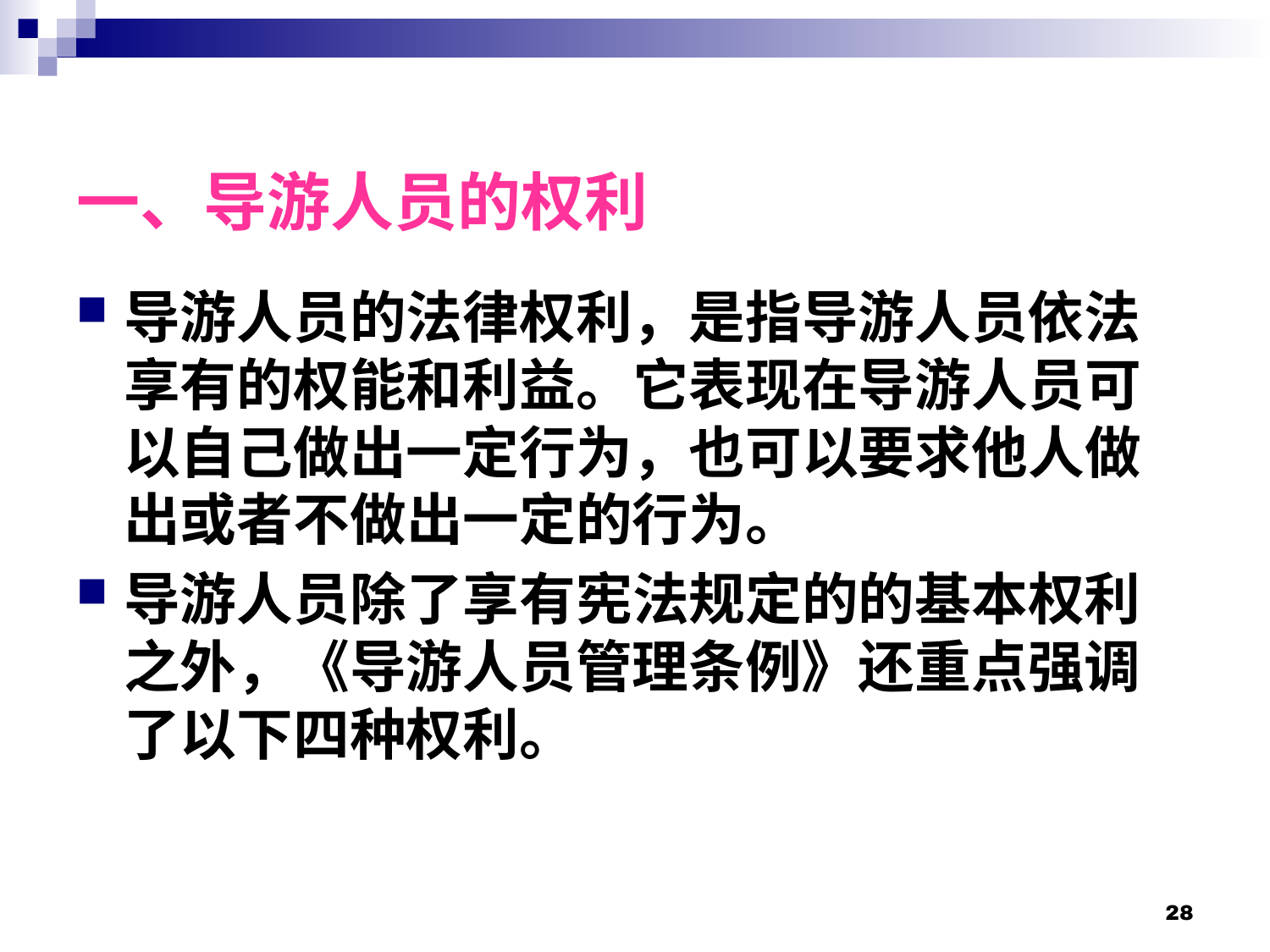

# 一、导游人员的权利
导游人员的法律权利，是指导游人员依法享有的权能和利益。它表现在导游人员可以自己做出一定行为，也可以要求他人做出或者不做出一定的行为。
导游人员除了享有宪法规定的的基本权利之外，《导游人员管理条例》还重点强调了以下四种权利。
28